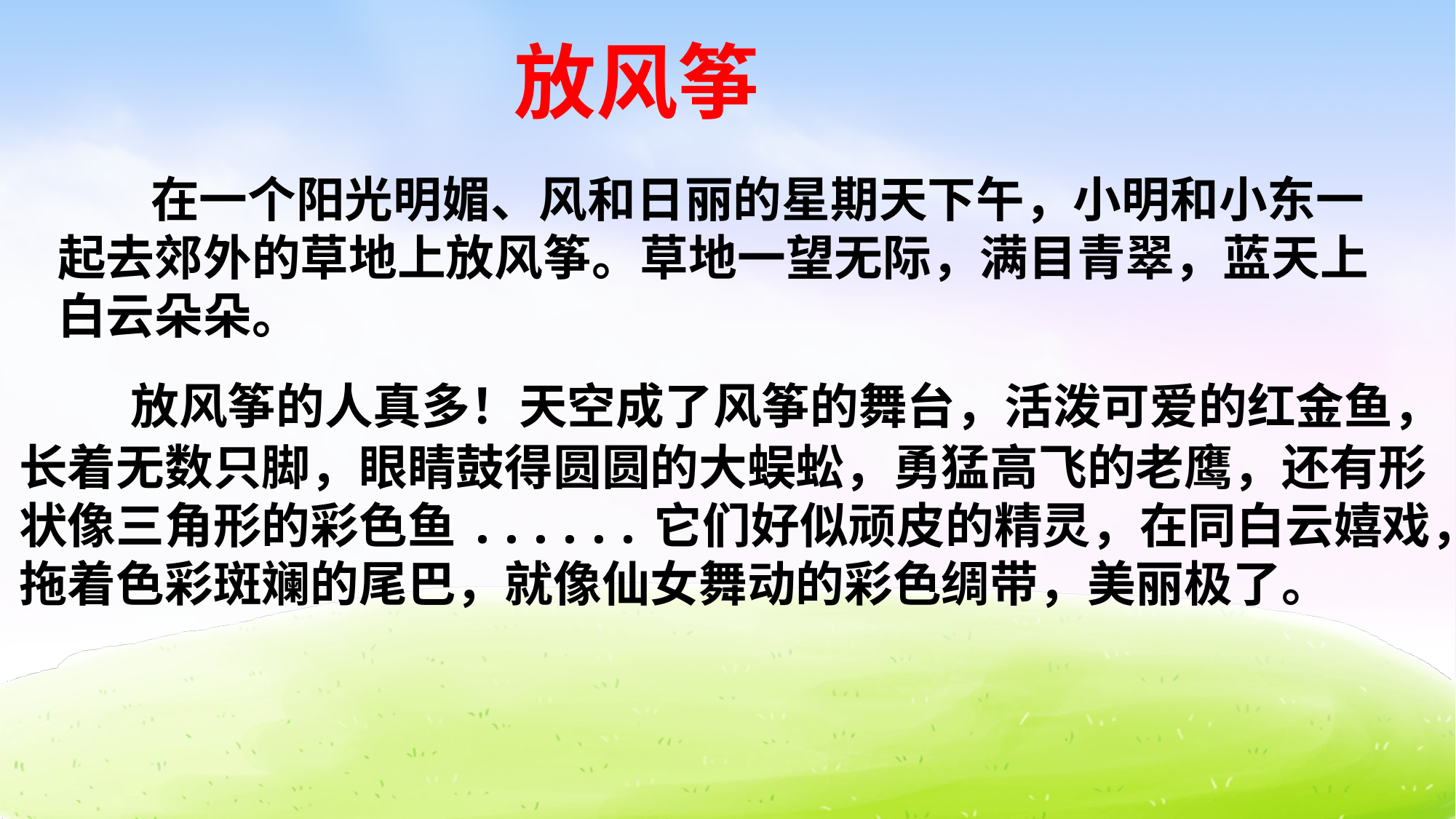

放风筝
              在一个阳光明媚、风和日丽的星期天下午，小明和小东一起去郊外的草地上放风筝。草地一望无际，满目青翠，蓝天上白云朵朵。

       放风筝的人真多！天空成了风筝的舞台，活泼可爱的红金鱼，长着无数只脚，眼睛鼓得圆圆的大蜈蚣，勇猛高飞的老鹰，还有形状像三角形的彩色鱼......它们好似顽皮的精灵，在同白云嬉戏，拖着色彩斑斓的尾巴，就像仙女舞动的彩色绸带，美丽极了。